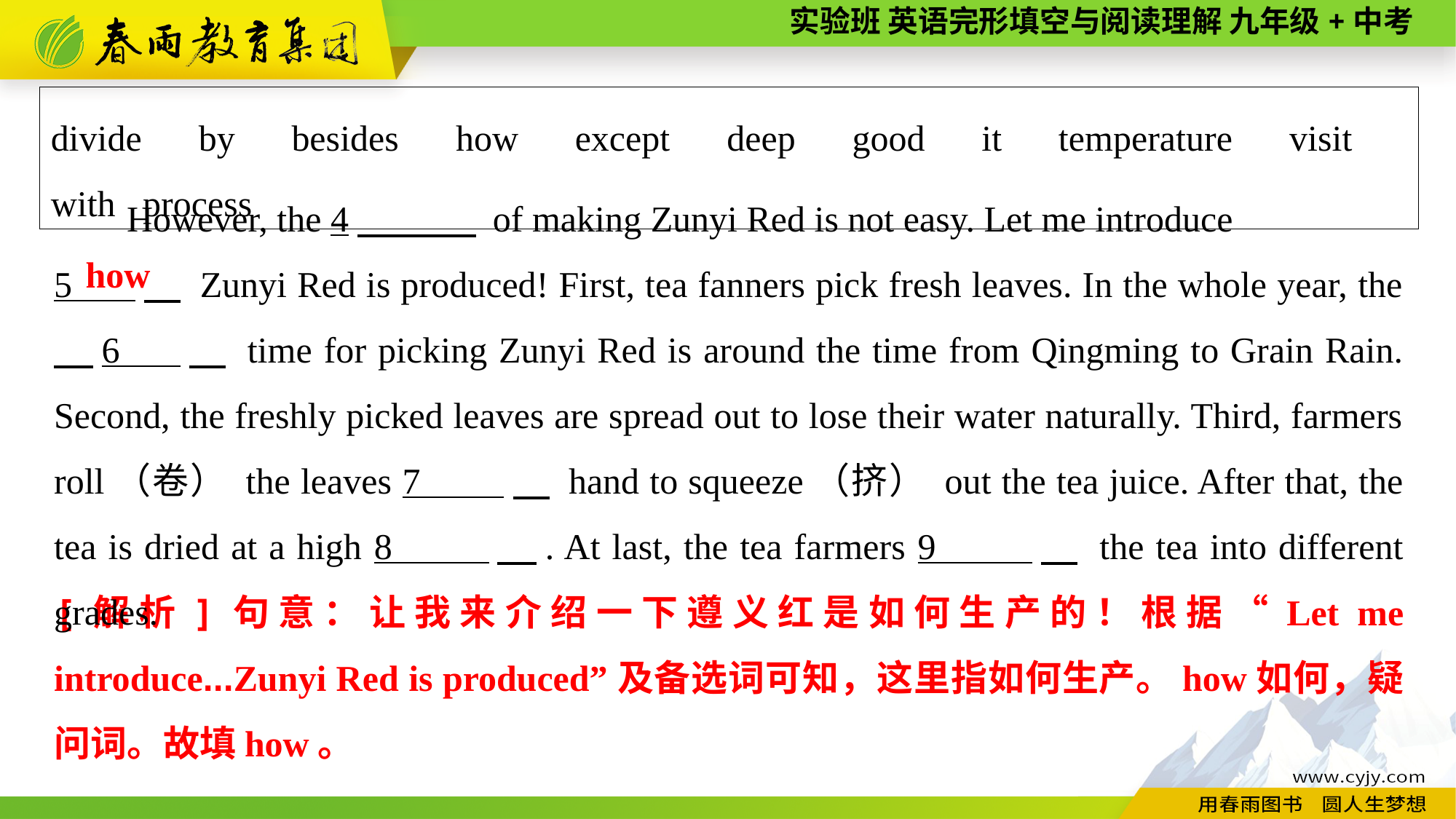

divide　by　besides　how　except　deep　good　it　temperature　visit　with   process
However, the 4　           of making Zunyi Red is not easy. Let me introduce
5      　 Zunyi Red is produced! First, tea fanners pick fresh leaves. In the whole year, the 　6     　 time for picking Zunyi Red is around the time from Qingming to Grain Rain. Second, the freshly picked leaves are spread out to lose their water naturally. Third, farmers roll（卷） the leaves 7        　 hand to squeeze（挤） out the tea juice. After that, the tea is dried at a high 8        　. At last, the tea farmers 9        　 the tea into different grades.
how
[解析]句意：让我来介绍一下遵义红是如何生产的！根据“Let me introduce...Zunyi Red is produced”及备选词可知，这里指如何生产。how如何，疑问词。故填how。